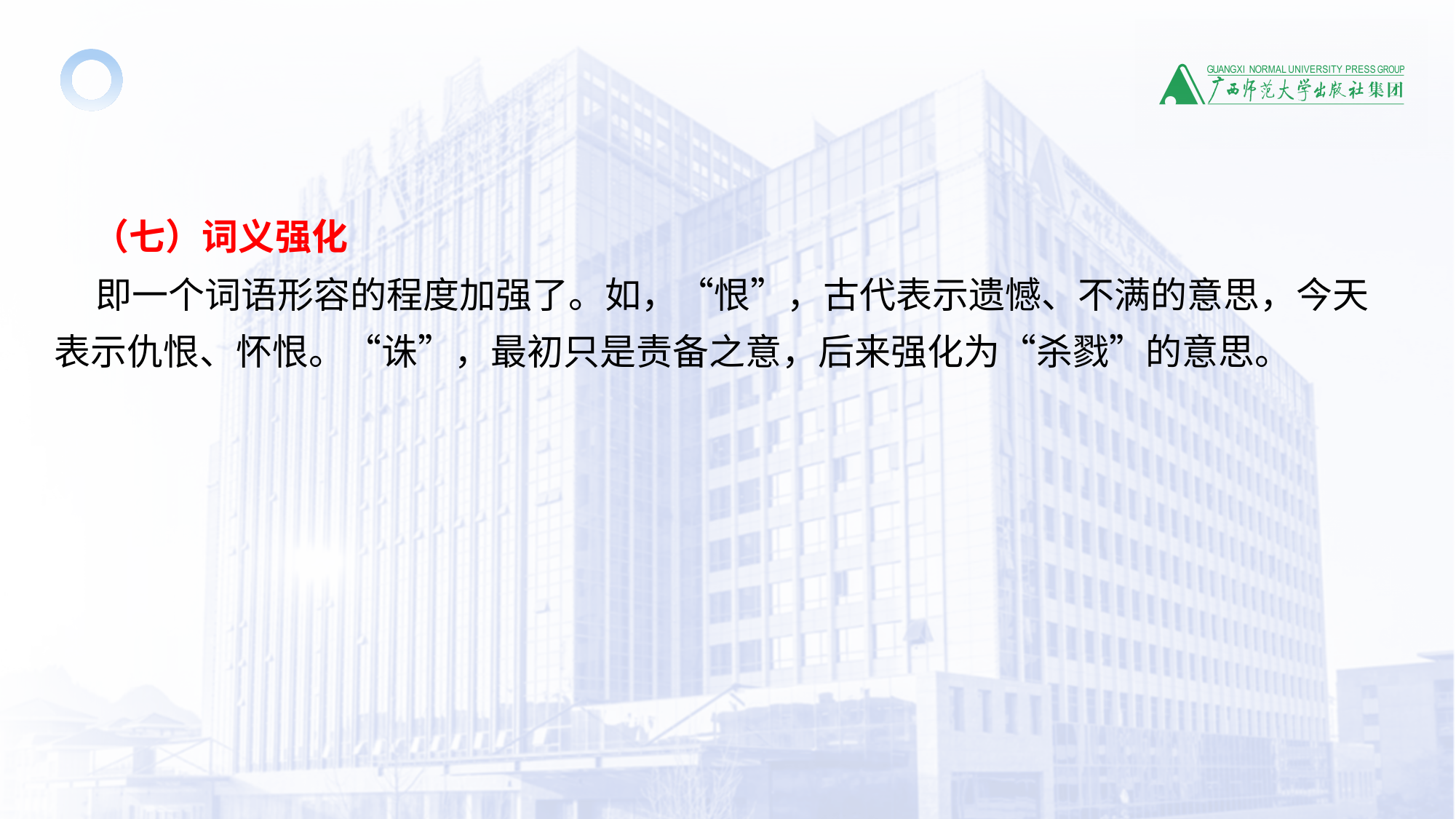

（七）词义强化
    即一个词语形容的程度加强了。如，“恨”，古代表示遗憾、不满的意思，今天表示仇恨、怀恨。“诛”，最初只是责备之意，后来强化为“杀戮”的意思。